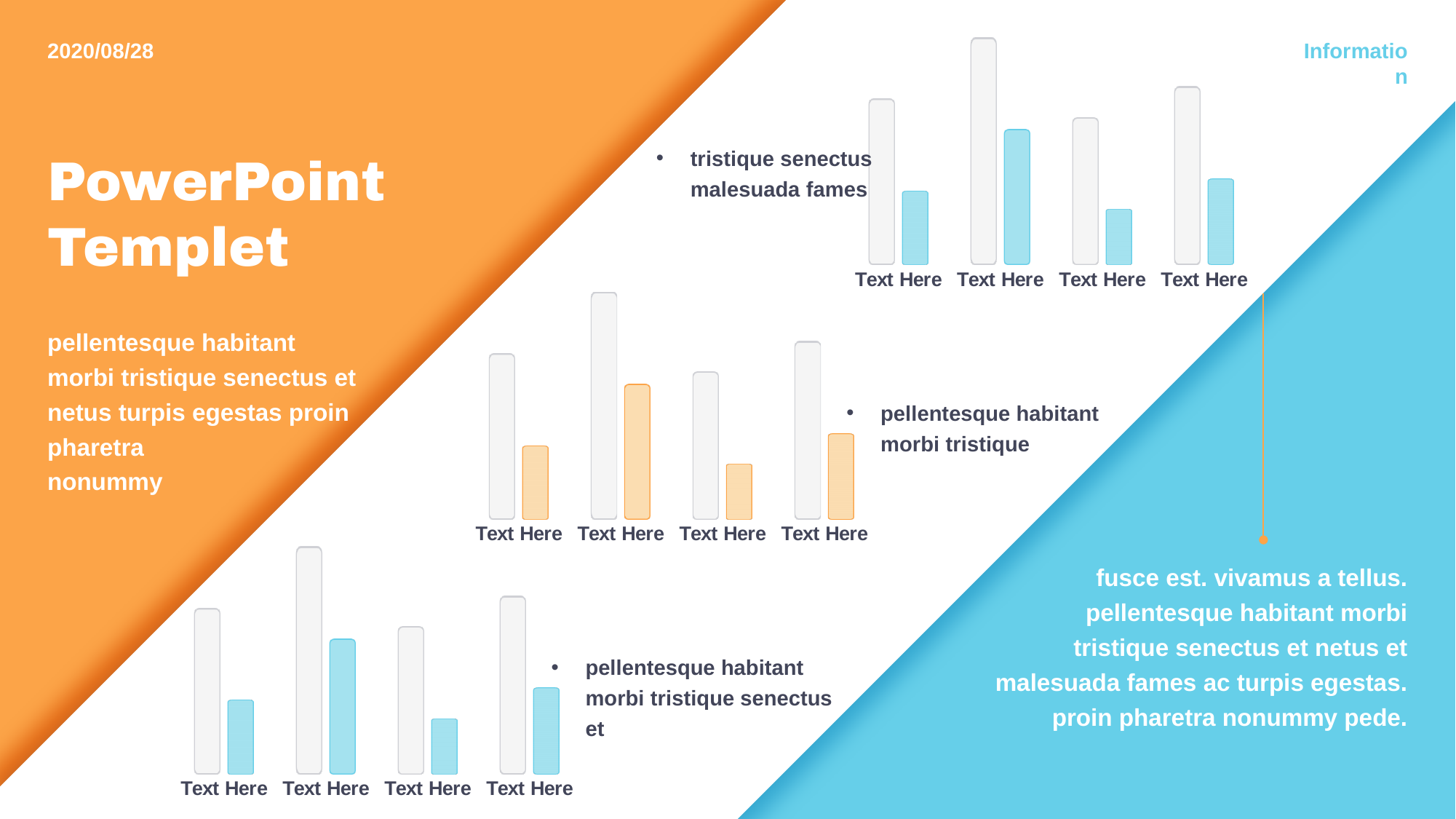

### Chart

| Category | 系列 3 | 系列 2 |
|---|---|---|
| Text Here | 5.4 | 2.4 |
| Text Here | 7.4 | 4.4 |
| Text Here | 4.8 | 1.8 |
| Text Here | 5.8 | 2.8 |
2020/08/28
Information
tristique senectus malesuada fames
PowerPoint
Templet

### Chart

| Category | 系列 3 | 系列 2 |
|---|---|---|
| Text Here | 5.4 | 2.4 |
| Text Here | 7.4 | 4.4 |
| Text Here | 4.8 | 1.8 |
| Text Here | 5.8 | 2.8 |
pellentesque habitant morbi tristique senectus et netus turpis egestas proin pharetra
nonummy
pellentesque habitant morbi tristique

### Chart

| Category | 系列 3 | 系列 2 |
|---|---|---|
| Text Here | 5.4 | 2.4 |
| Text Here | 7.4 | 4.4 |
| Text Here | 4.8 | 1.8 |
| Text Here | 5.8 | 2.8 |
fusce est. vivamus a tellus. pellentesque habitant morbi tristique senectus et netus et malesuada fames ac turpis egestas. proin pharetra nonummy pede.
pellentesque habitant morbi tristique senectus et